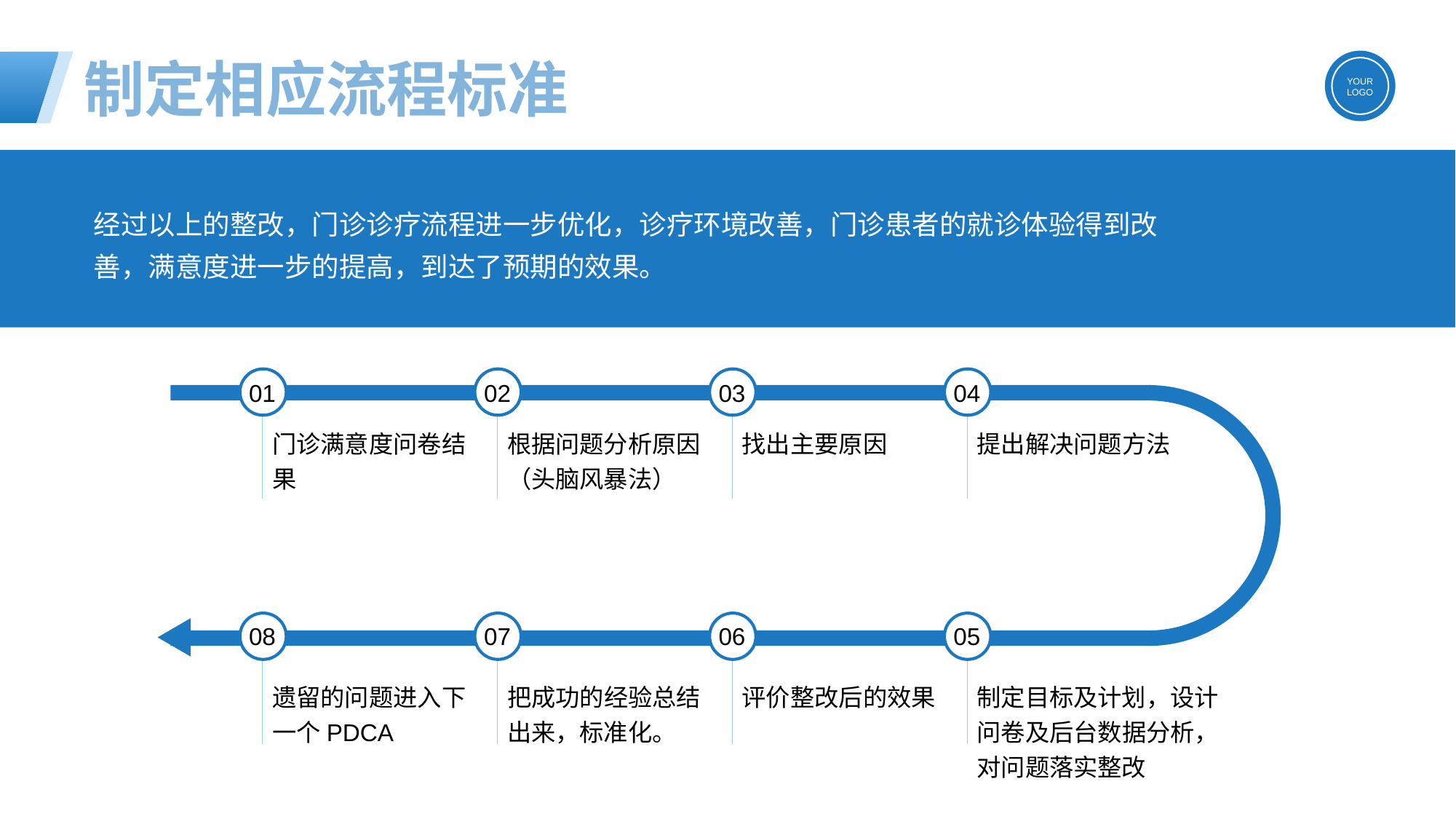

制定相应流程标准

经过以上的整改，门诊诊疗流程进一步优化，诊疗环境改善，门诊患者的就诊体验得到改善，满意度进一步的提高，到达了预期的效果。

01
门诊满意度问卷结果

02
根据问题分析原因（头脑风暴法）

03
找出主要原因

04
提出解决问题方法

08
遗留的问题进入下一个PDCA

07
把成功的经验总结出来，标准化。

06
评价整改后的效果

05
制定目标及计划，设计问卷及后台数据分析，对问题落实整改